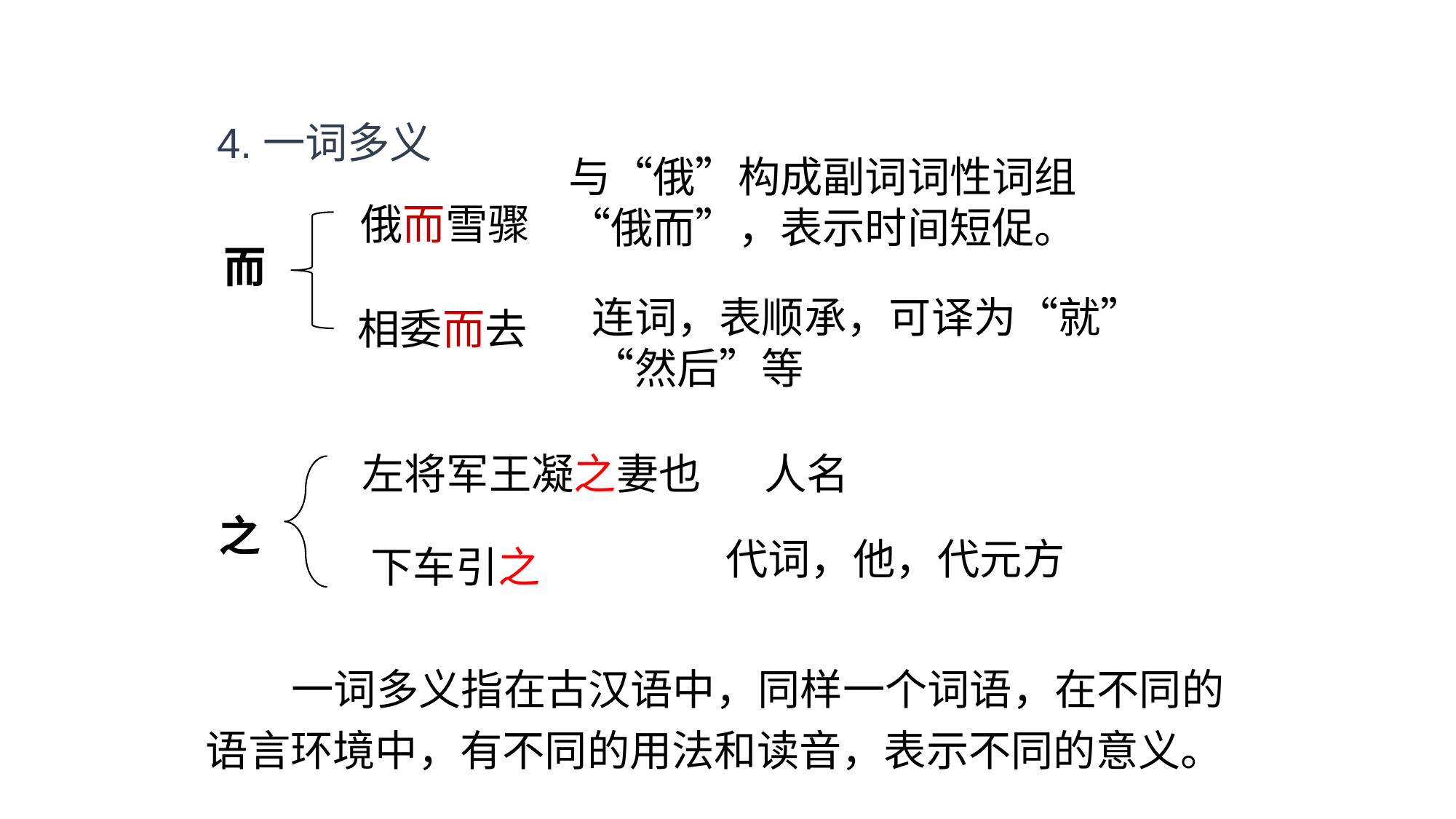

4.一词多义
与“俄”构成副词词性词组“俄而”，表示时间短促。
俄而雪骤

而
连词，表顺承，可译为“就”“然后”等
相委而去
左将军王凝之妻也
人名

之
代词，他，代元方
下车引之
        一词多义指在古汉语中，同样一个词语，在不同的语言环境中，有不同的用法和读音，表示不同的意义。